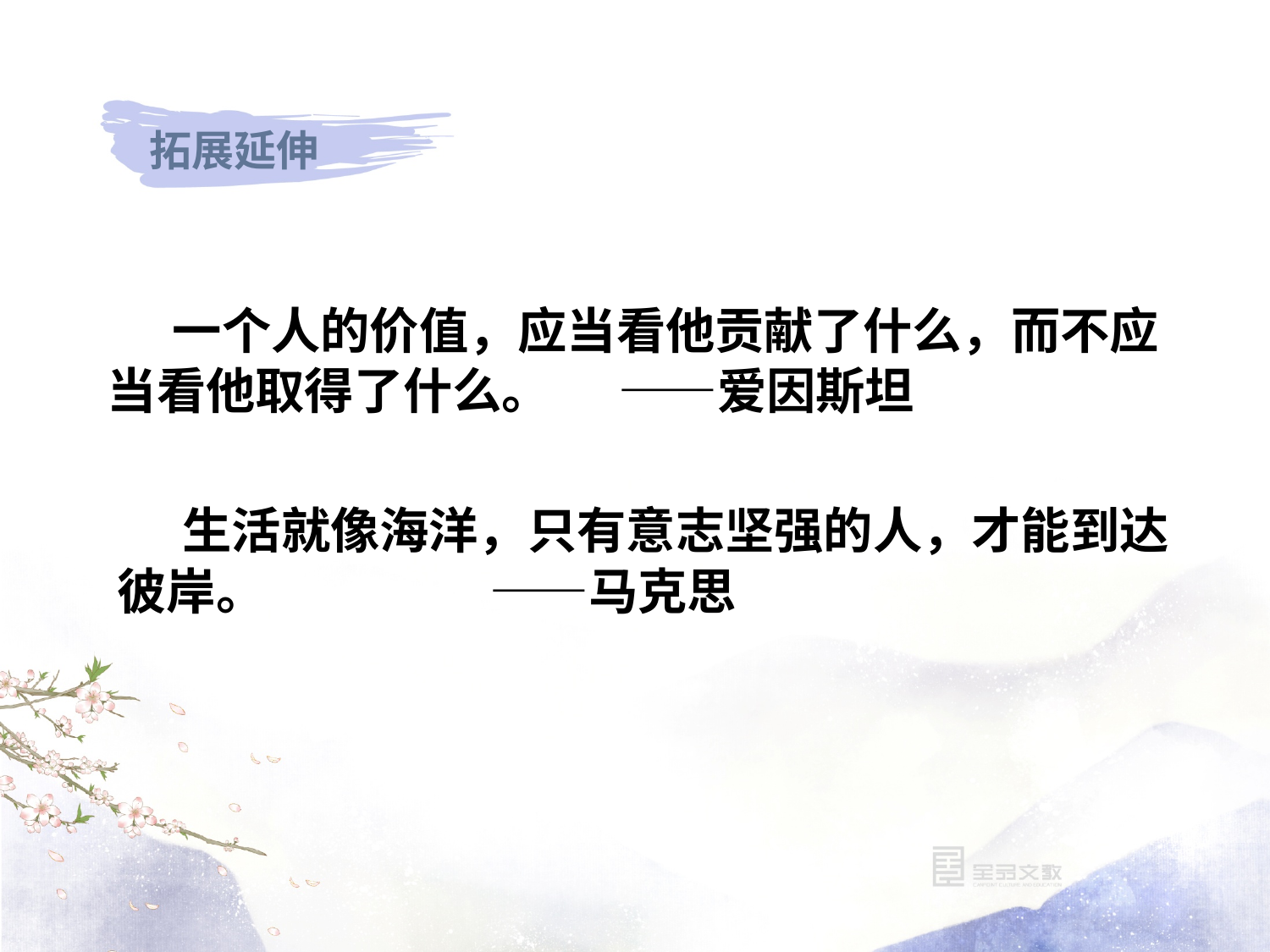

一个人的价值，应当看他贡献了什么，而不应当看他取得了什么。      ——爱因斯坦
    生活就像海洋，只有意志坚强的人，才能到达彼岸。                    ——马克思